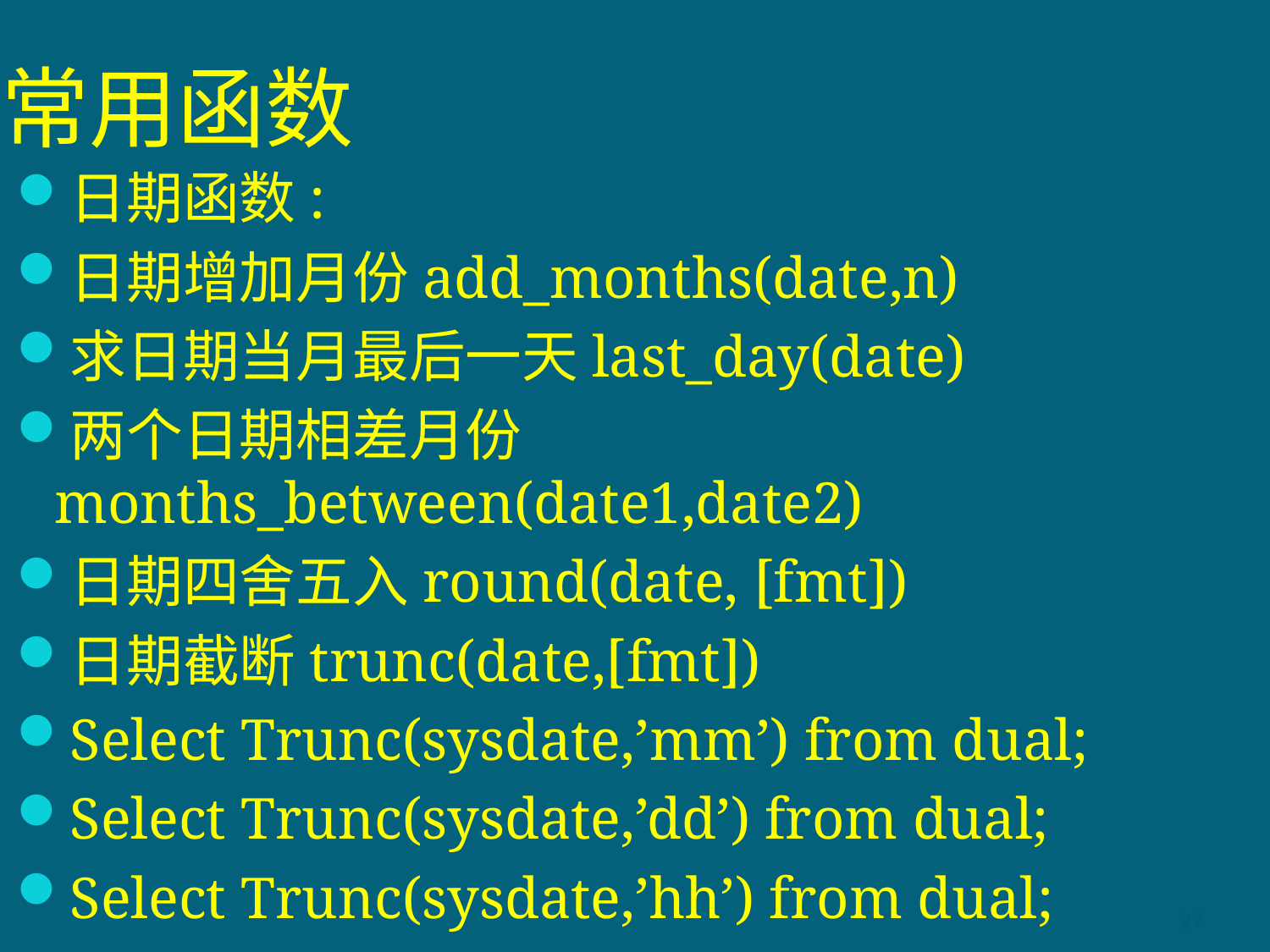

# 常用函数
日期函数:
日期增加月份add_months(date,n)
求日期当月最后一天last_day(date)
两个日期相差月份months_between(date1,date2)
日期四舍五入round(date, [fmt])
日期截断trunc(date,[fmt])
Select Trunc(sysdate,’mm’) from dual;
Select Trunc(sysdate,’dd’) from dual;
Select Trunc(sysdate,’hh’) from dual;

27